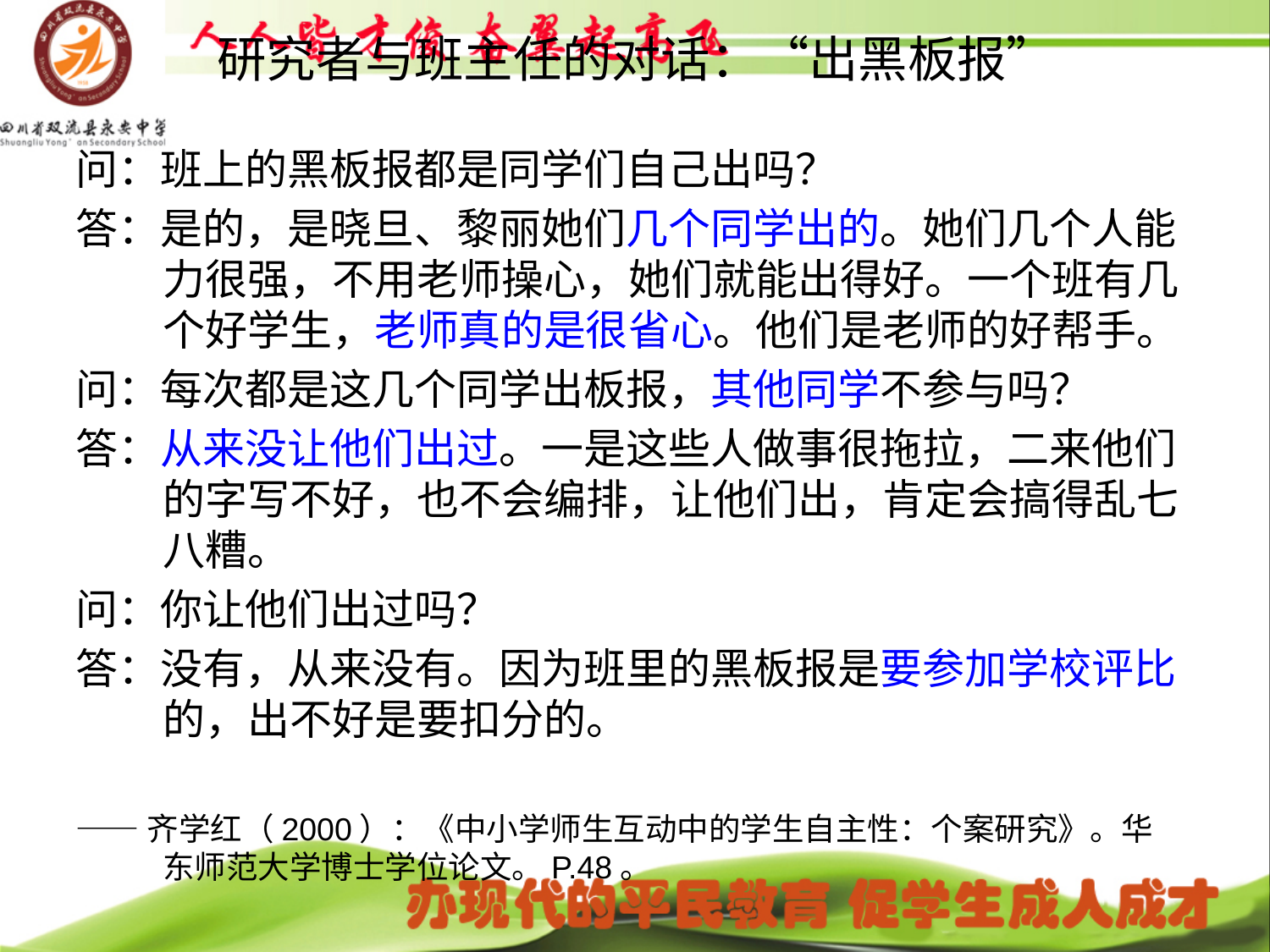

# 研究者与班主任的对话：“出黑板报”
问：班上的黑板报都是同学们自己出吗？
答：是的，是晓旦、黎丽她们几个同学出的。她们几个人能力很强，不用老师操心，她们就能出得好。一个班有几个好学生，老师真的是很省心。他们是老师的好帮手。
问：每次都是这几个同学出板报，其他同学不参与吗？
答：从来没让他们出过。一是这些人做事很拖拉，二来他们的字写不好，也不会编排，让他们出，肯定会搞得乱七八糟。
问：你让他们出过吗？
答：没有，从来没有。因为班里的黑板报是要参加学校评比的，出不好是要扣分的。

——齐学红（2000）：《中小学师生互动中的学生自主性：个案研究》。华东师范大学博士学位论文。P.48。